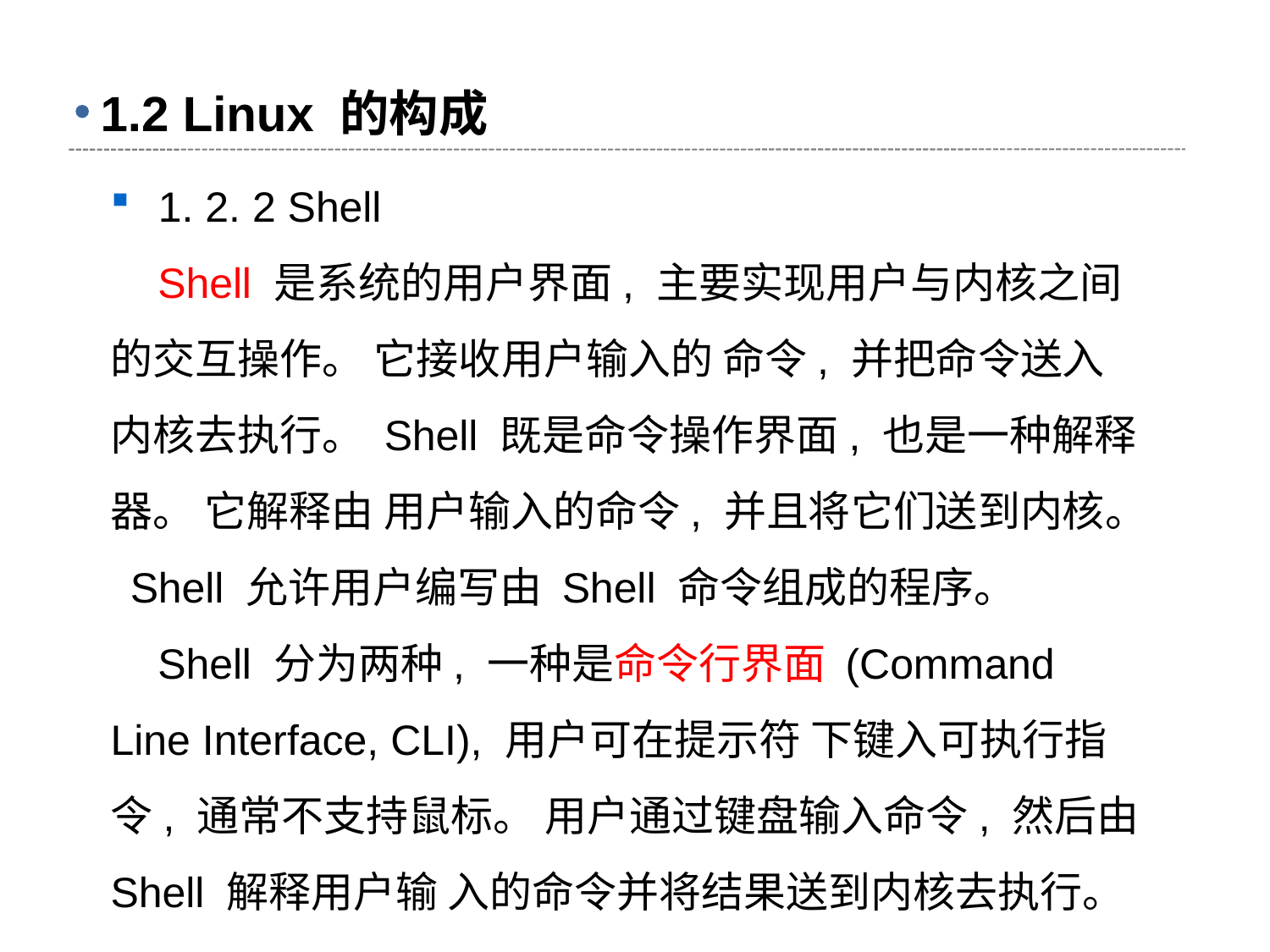

# 1.2 Linux 的构成
1. 2. 2 Shell
    Shell 是系统的用户界面, 主要实现用户与内核之间的交互操作。 它接收用户输入的 命令, 并把命令送入内核去执行。 Shell 既是命令操作界面, 也是一种解释器。 它解释由 用户输入的命令, 并且将它们送到内核。 Shell 允许用户编写由 Shell 命令组成的程序。
    Shell 分为两种, 一种是命令行界面 (Command Line Interface, CLI), 用户可在提示符 下键入可执行指令, 通常不支持鼠标。 用户通过键盘输入命令, 然后由 Shell 解释用户输 入的命令并将结果送到内核去执行。